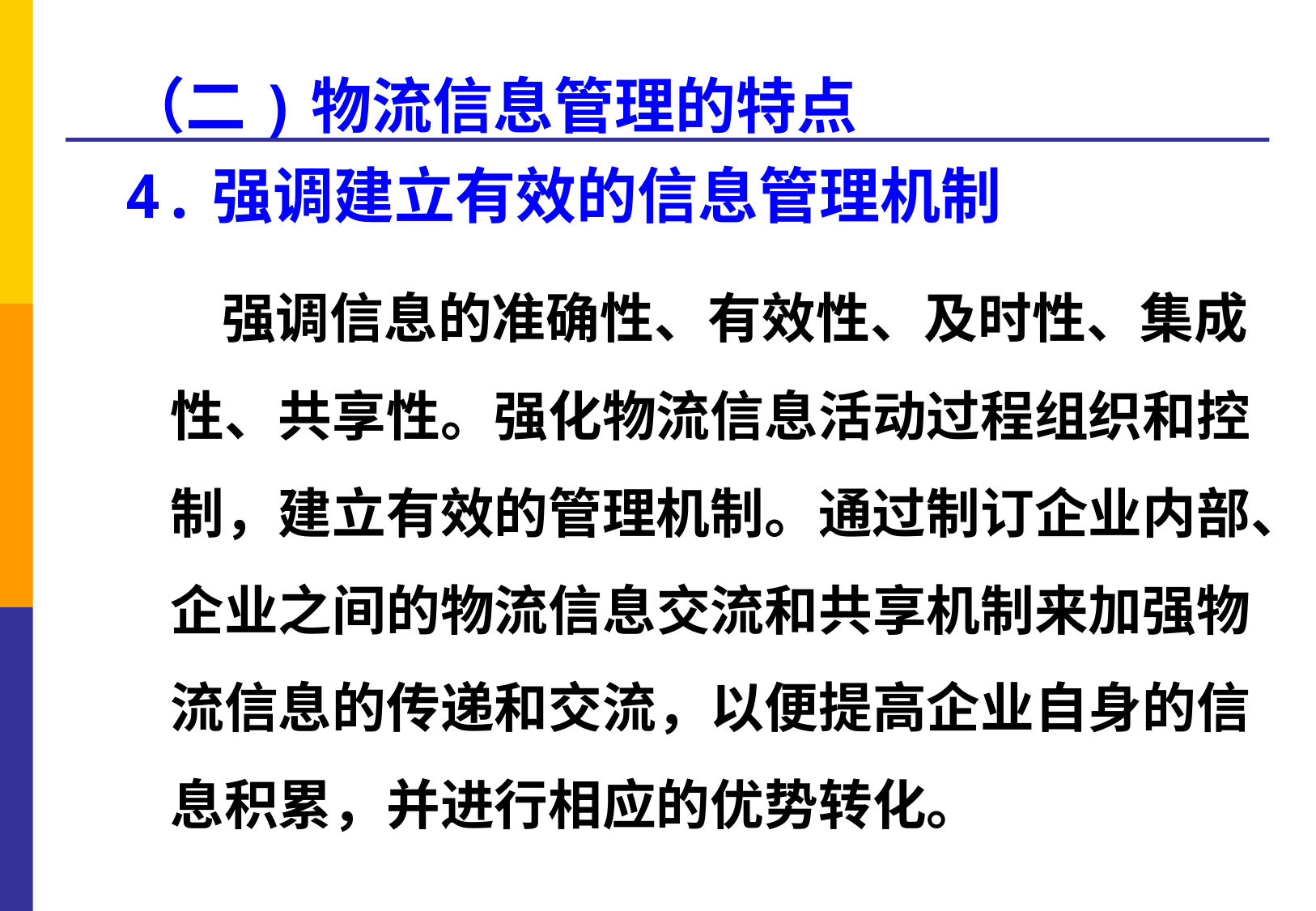

（二)物流信息管理的特点
4.强调建立有效的信息管理机制
      强调信息的准确性、有效性、及时性、集成性、共享性。强化物流信息活动过程组织和控制，建立有效的管理机制。通过制订企业内部、企业之间的物流信息交流和共享机制来加强物流信息的传递和交流，以便提高企业自身的信息积累，并进行相应的优势转化。